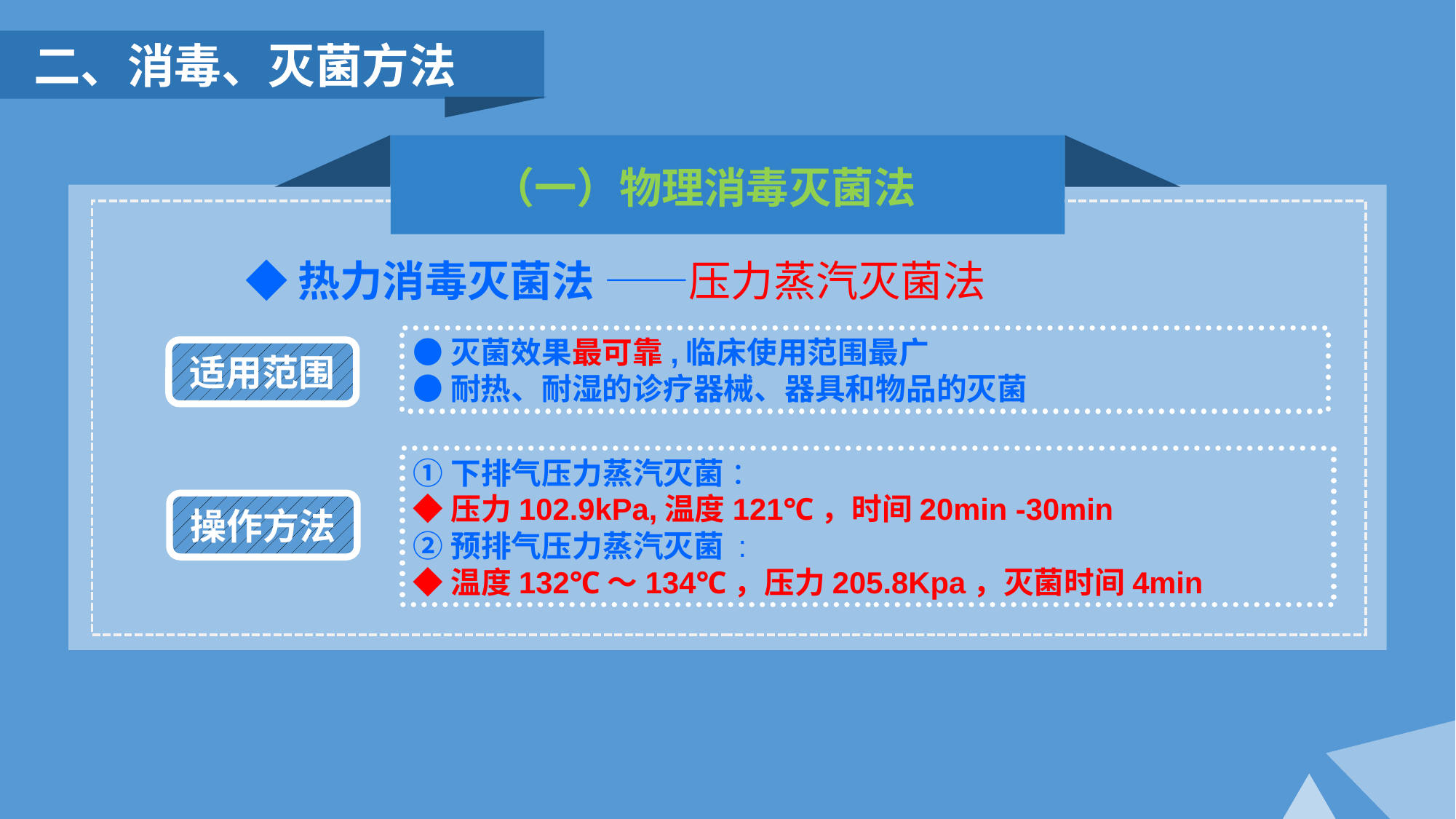

二、消毒、灭菌方法

（一）物理消毒灭菌法

◆热力消毒灭菌法 ——压力蒸汽灭菌法

●灭菌效果最可靠,临床使用范围最广
●耐热、耐湿的诊疗器械、器具和物品的灭菌
适用范围
①下排气压力蒸汽灭菌 ：
◆压力102.9kPa,温度121℃，时间20min -30min
②预排气压力蒸汽灭菌 :
◆温度132℃～134℃，压力205.8Kpa，灭菌时间4min
操作方法